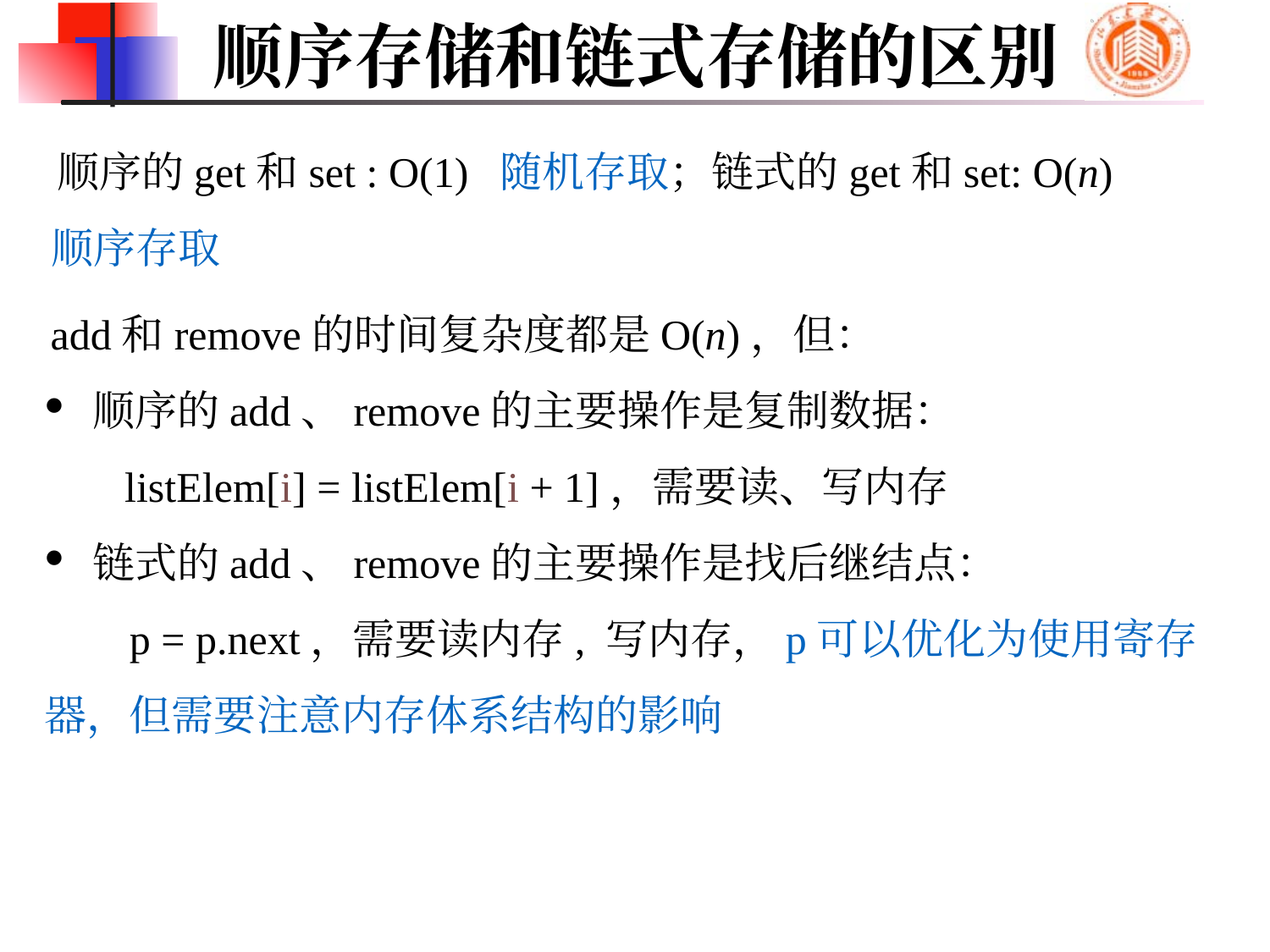

# 顺序存储和链式存储的区别
顺序的get和set : O(1)  随机存取；链式的get和set: O(n)   顺序存取
add和remove的时间复杂度都是O(n)，但：
顺序的add、remove的主要操作是复制数据：
       listElem[i] = listElem[i + 1]，需要读、写内存
链式的add、remove的主要操作是找后继结点：
        p = p.next，需要读内存, 写内存，p可以优化为使用寄存器，但需要注意内存体系结构的影响